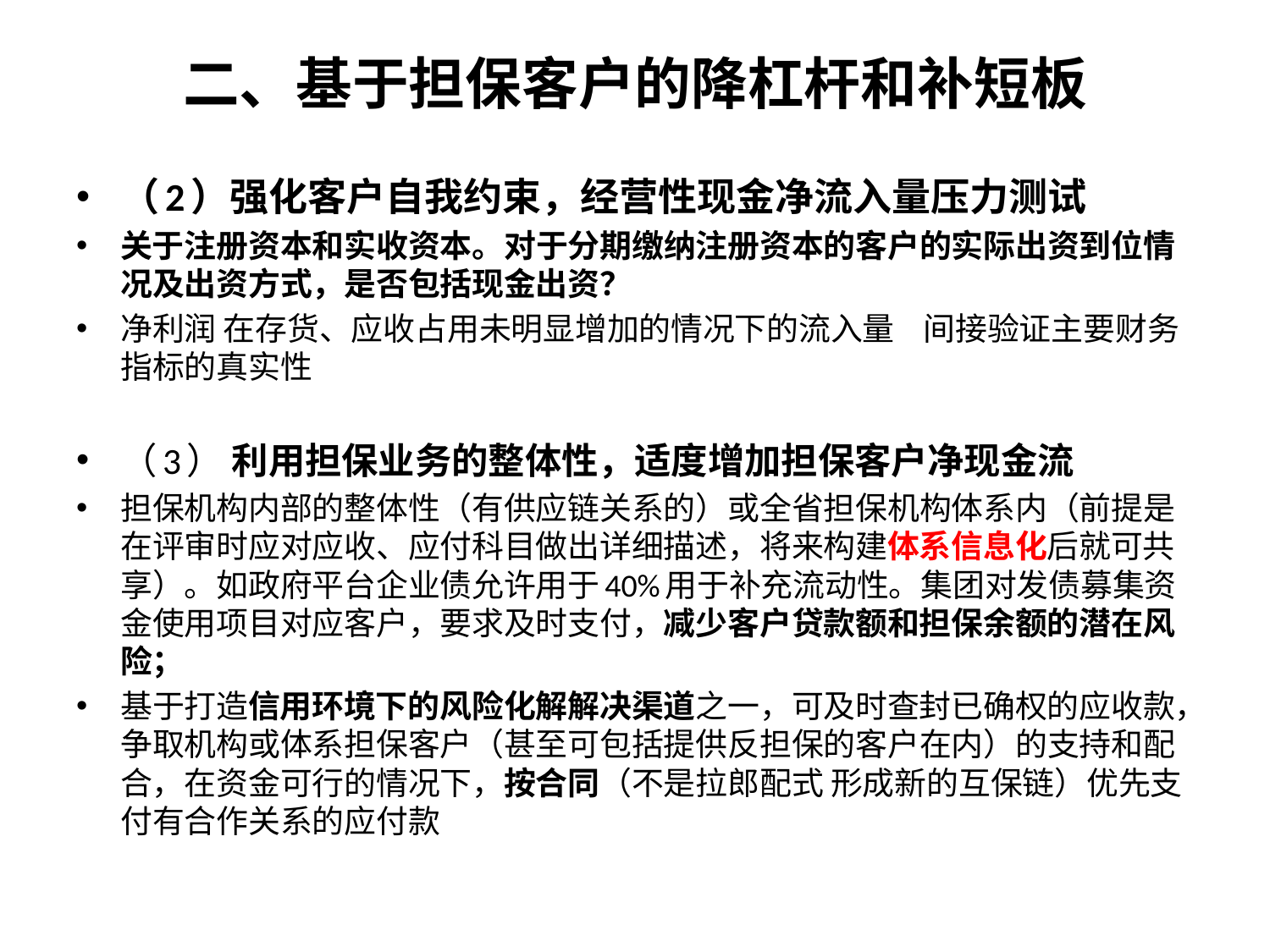

# 二、基于担保客户的降杠杆和补短板
（2）强化客户自我约束，经营性现金净流入量压力测试
关于注册资本和实收资本。对于分期缴纳注册资本的客户的实际出资到位情况及出资方式，是否包括现金出资？
净利润 在存货、应收占用未明显增加的情况下的流入量    间接验证主要财务指标的真实性

（3） 利用担保业务的整体性，适度增加担保客户净现金流
担保机构内部的整体性（有供应链关系的）或全省担保机构体系内（前提是在评审时应对应收、应付科目做出详细描述，将来构建体系信息化后就可共享）。如政府平台企业债允许用于40%用于补充流动性。集团对发债募集资金使用项目对应客户，要求及时支付，减少客户贷款额和担保余额的潜在风险；
基于打造信用环境下的风险化解解决渠道之一，可及时查封已确权的应收款，争取机构或体系担保客户（甚至可包括提供反担保的客户在内）的支持和配合，在资金可行的情况下，按合同（不是拉郎配式 形成新的互保链）优先支付有合作关系的应付款